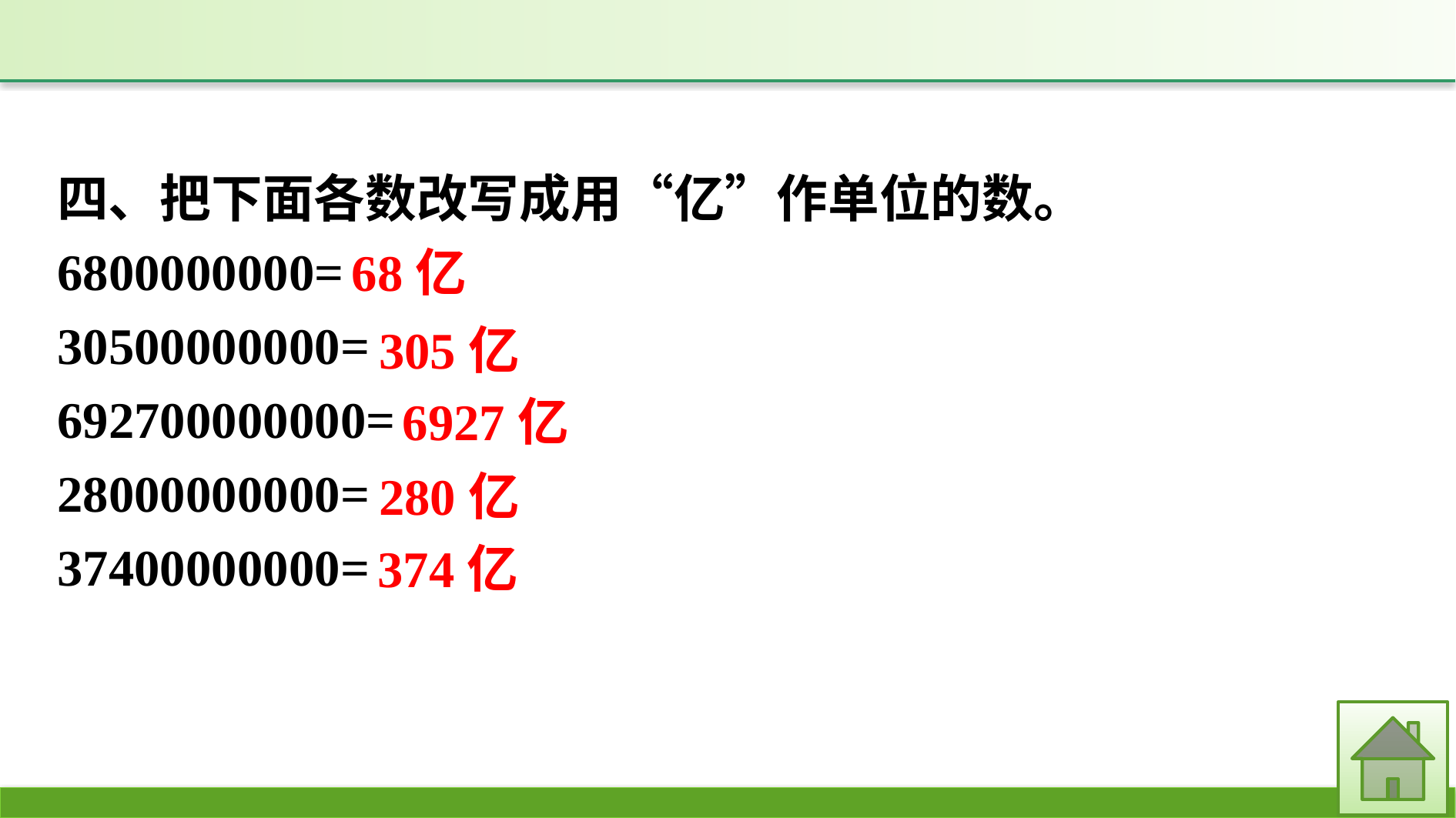

四、把下面各数改写成用“亿”作单位的数。
6800000000=
30500000000=
692700000000=
28000000000=
37400000000=
68亿
305亿
6927亿
280亿
374亿